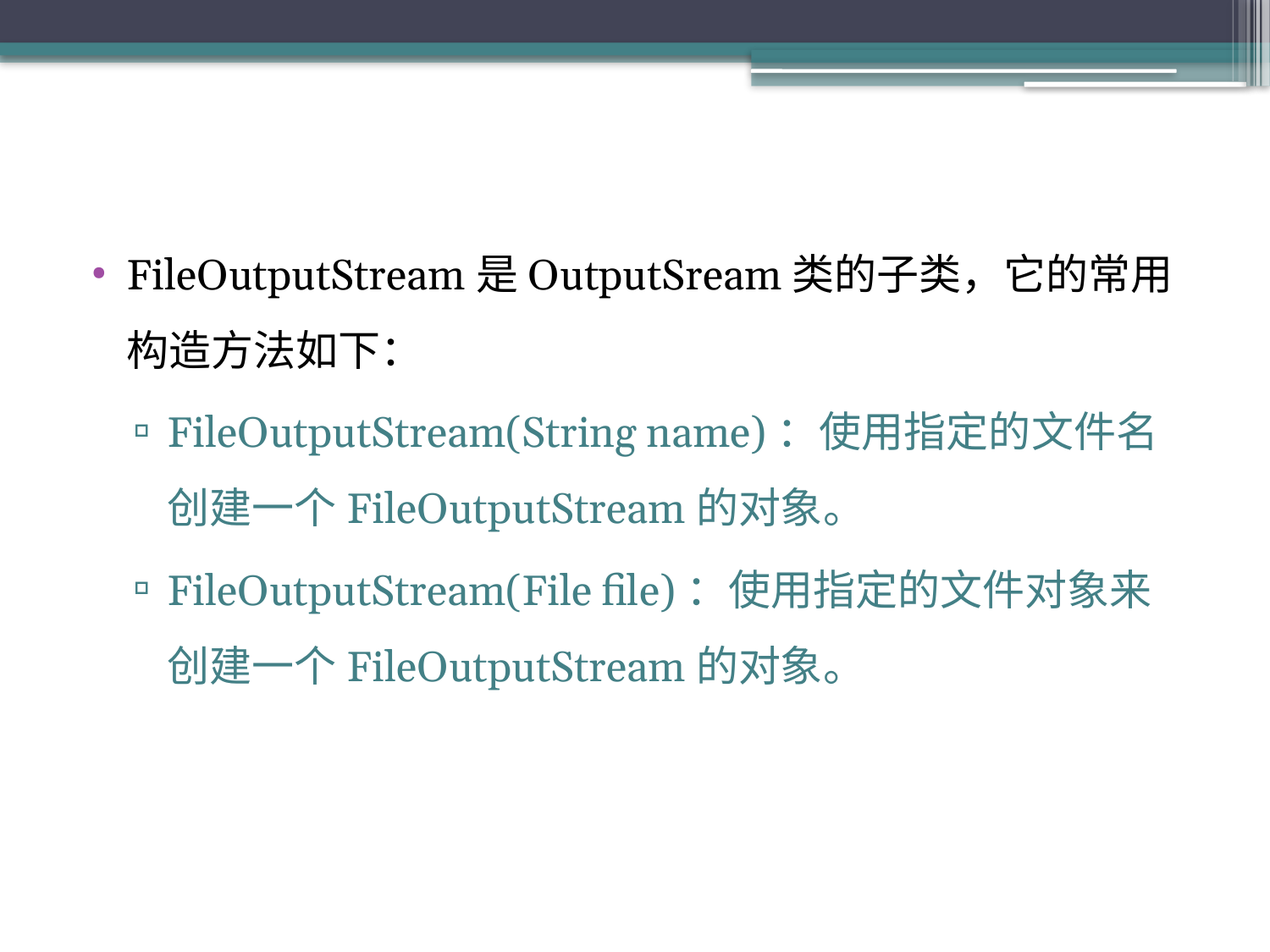

#
FileOutputStream是OutputSream类的子类，它的常用构造方法如下：
FileOutputStream(String name)：使用指定的文件名创建一个FileOutputStream的对象。
FileOutputStream(File file)：使用指定的文件对象来创建一个FileOutputStream的对象。